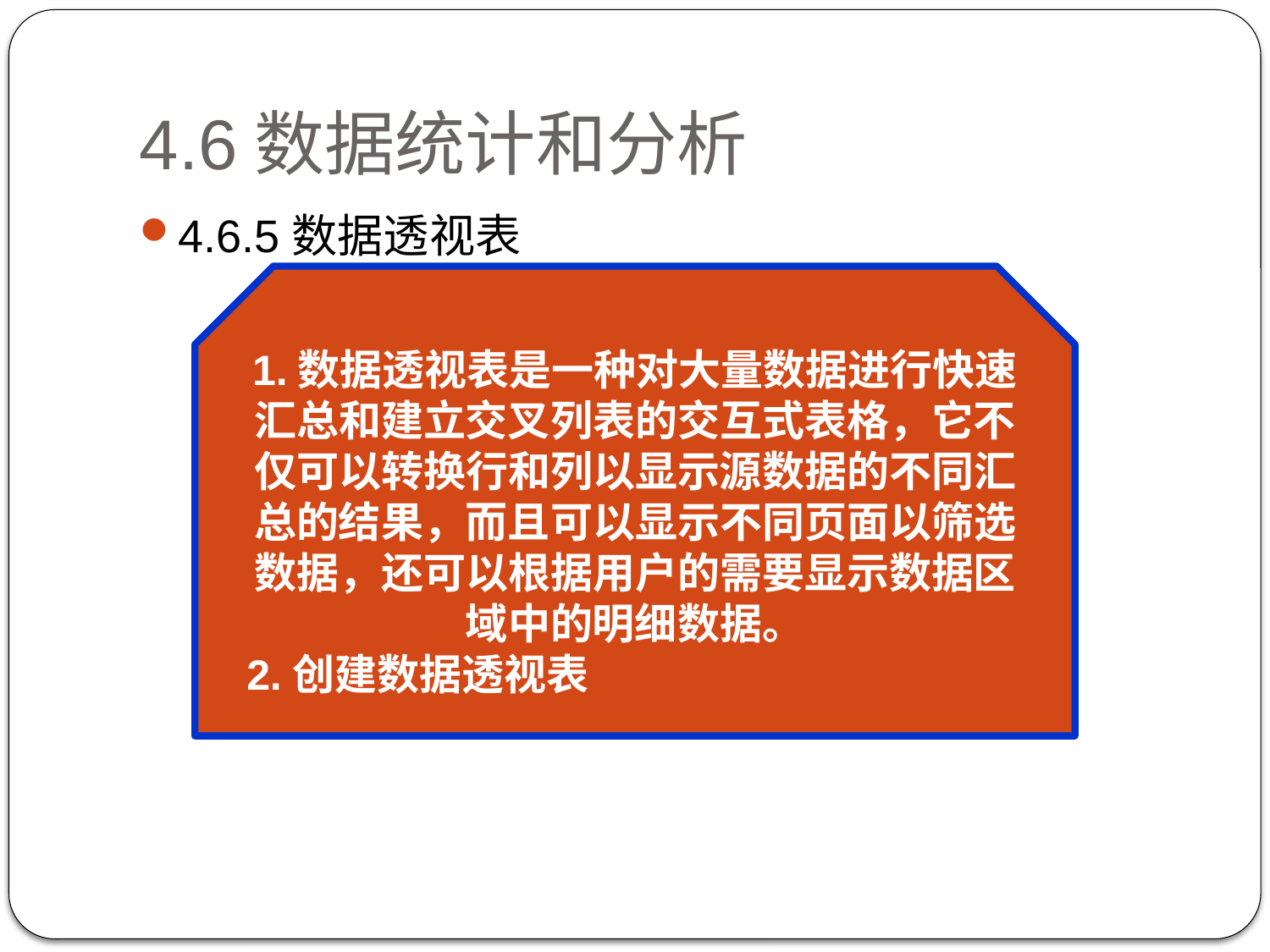

# 4.6数据统计和分析
4.6.5数据透视表

1.数据透视表是一种对大量数据进行快速汇总和建立交叉列表的交互式表格，它不仅可以转换行和列以显示源数据的不同汇总的结果，而且可以显示不同页面以筛选数据，还可以根据用户的需要显示数据区域中的明细数据。
2.创建数据透视表